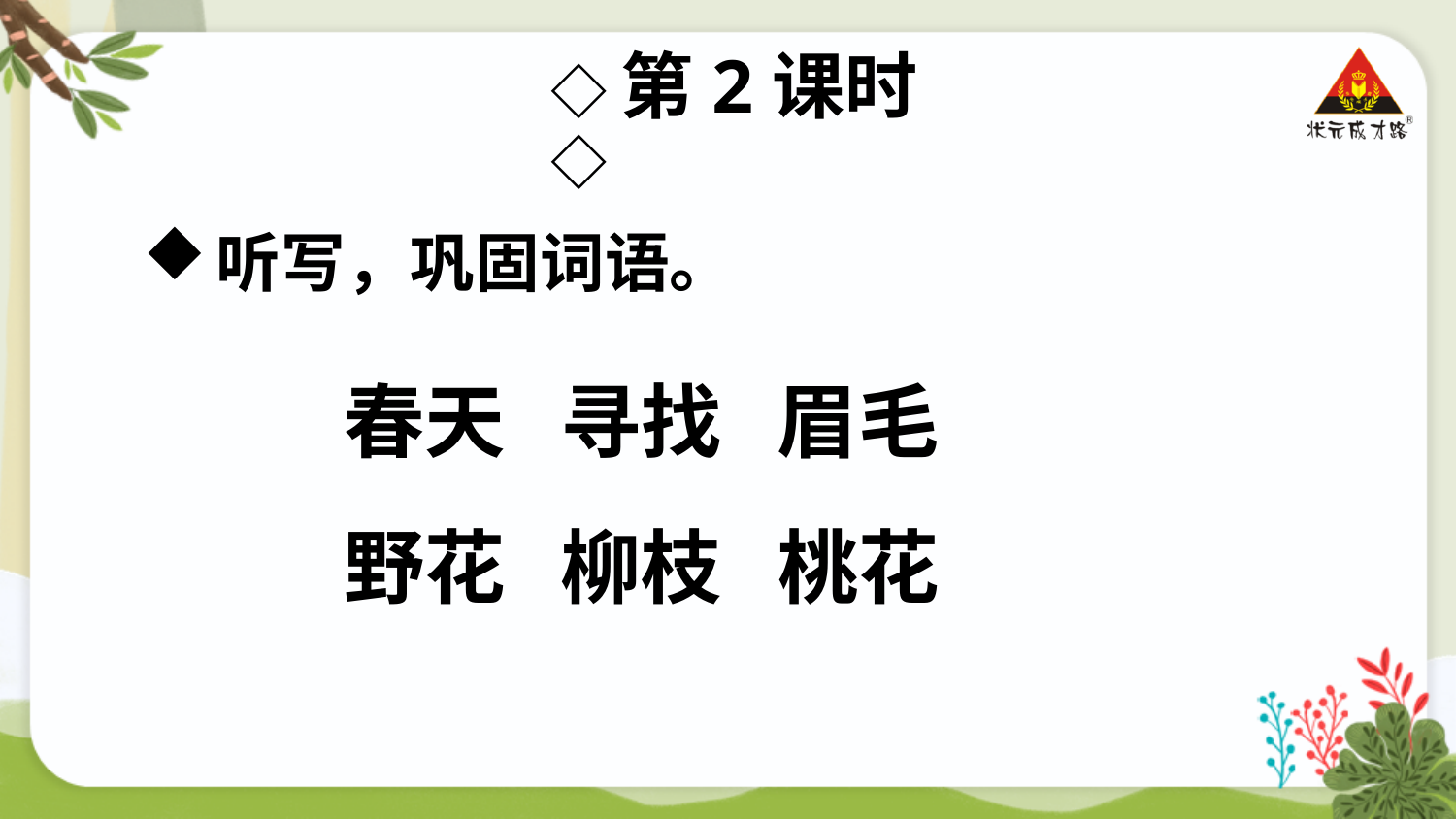

◇第2课时◇
听写，巩固词语。
春天   寻找   眉毛
野花   柳枝   桃花